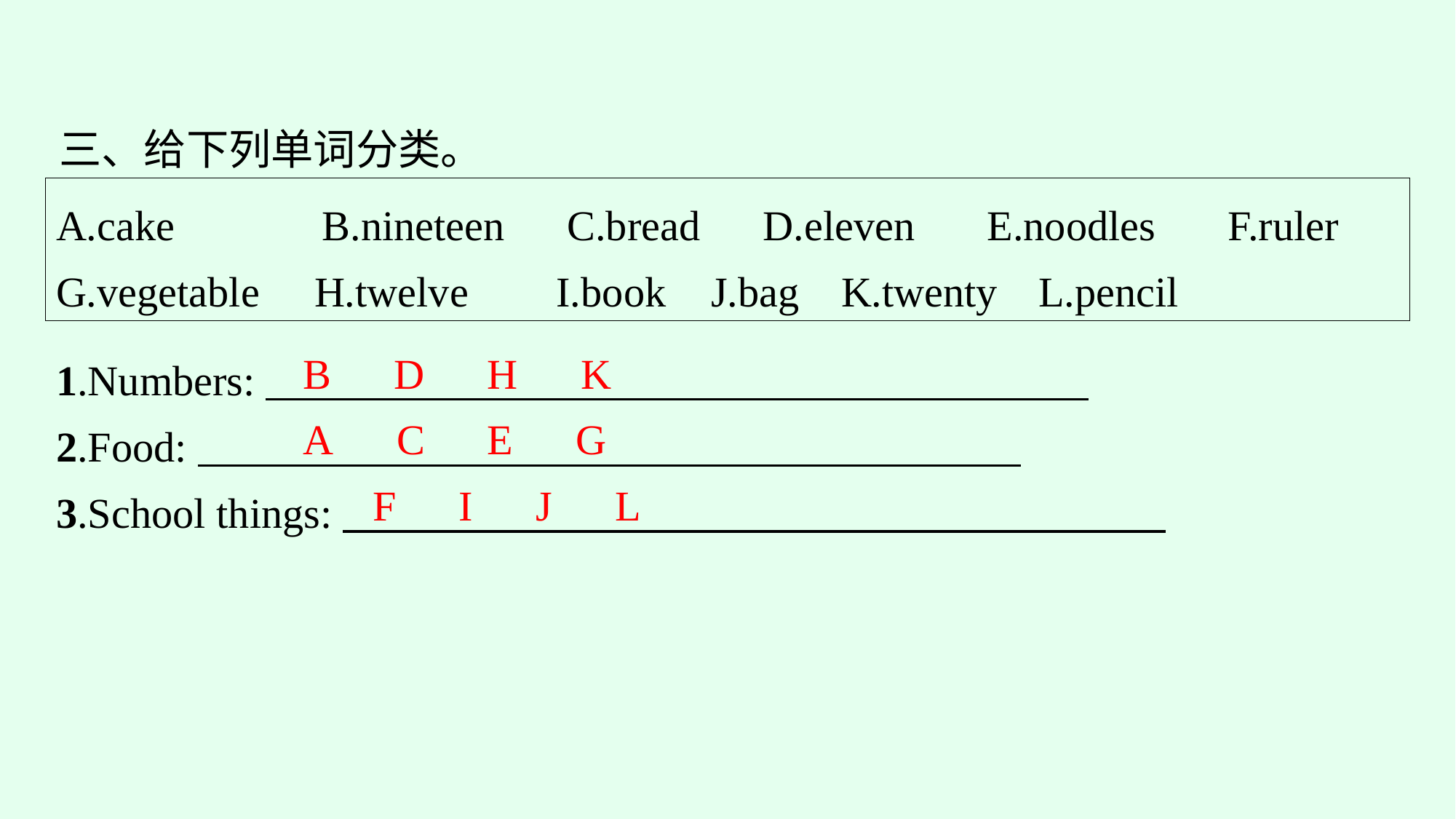

三、给下列单词分类。
A.cake　　　B.nineteen　C.bread　D.eleven　 E.noodles　 F.ruler
G.vegetable	H.twelve	I.book	J.bag	  K.twenty	L.pencil
1.Numbers:
2.Food:
3.School things:
B　D　H　K
A　C　E　G
F　I　J　L